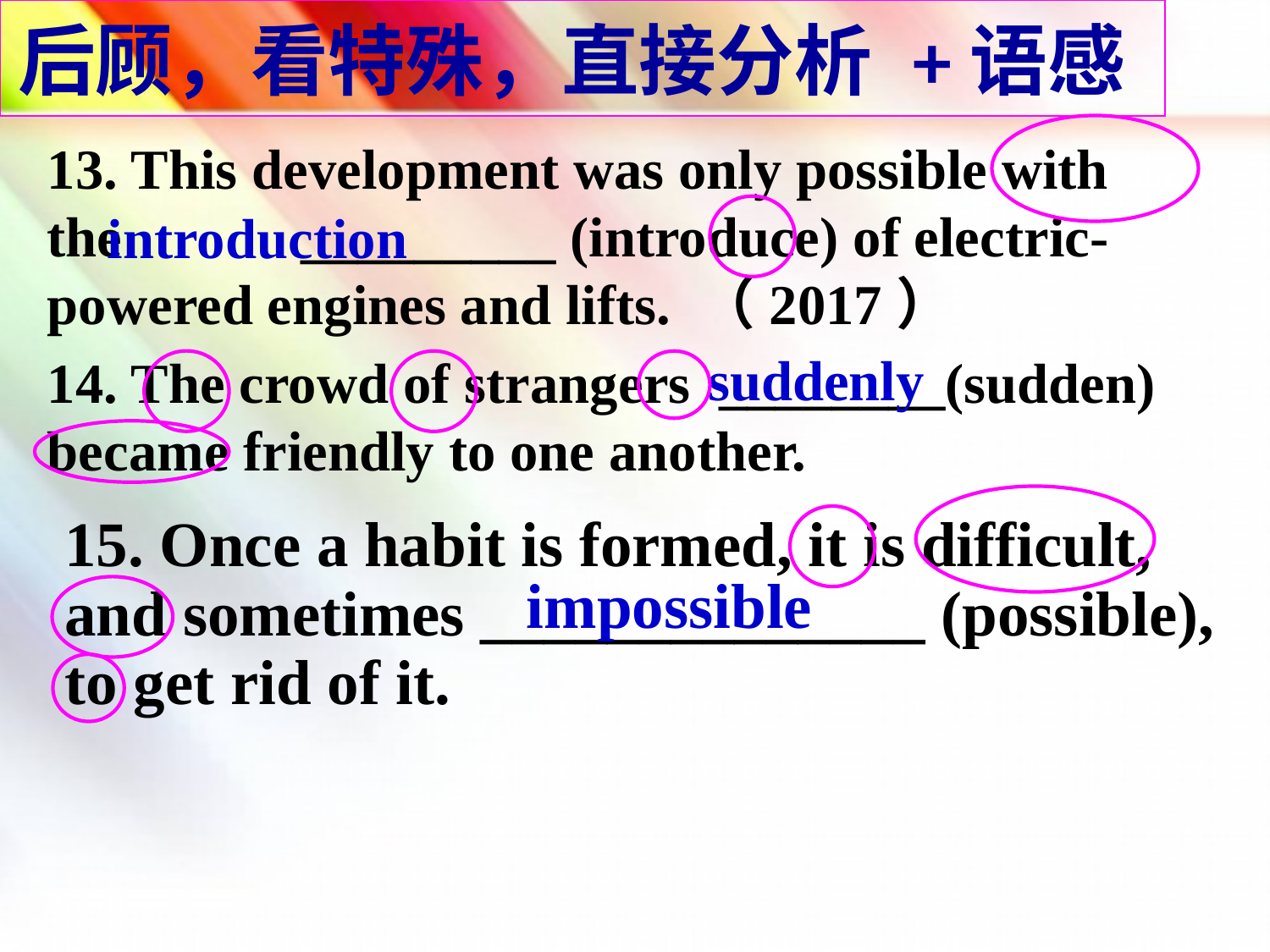

#
后顾，看特殊，直接分析 +语感

13. This development was only possible with the            	_________ (introduce) of electric-powered engines and lifts. （2017）
14. The crowd of strangers  ________(sudden) became friendly to one another.
introduction

suddenly

15. Once a habit is formed, it is difficult, and sometimes ______________ (possible), to get rid of it.

impossible